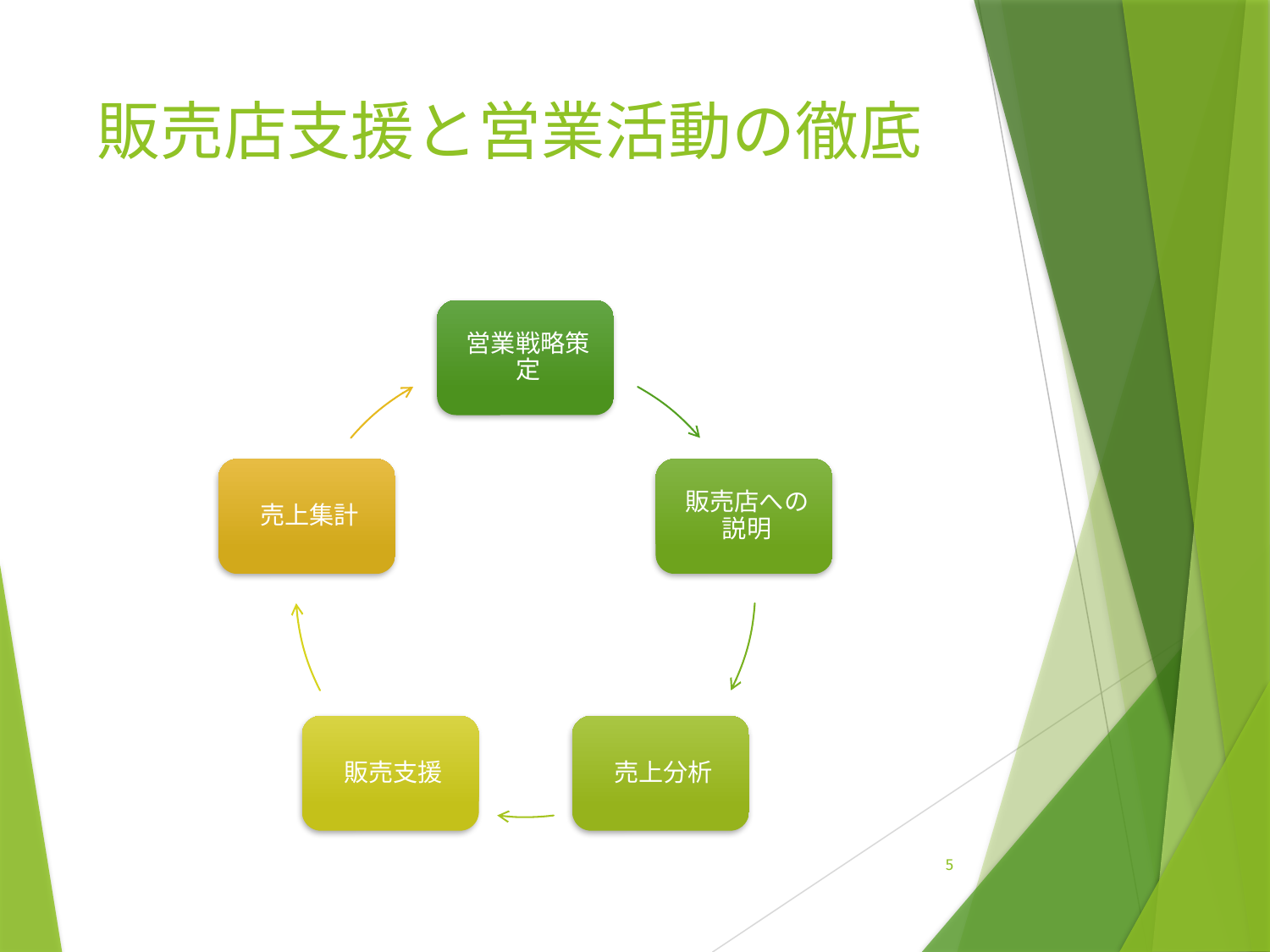

# 販売店支援と営業活動の徹底
営業戦略策定
販売店への
説明
売上分析
販売支援
売上集計
5